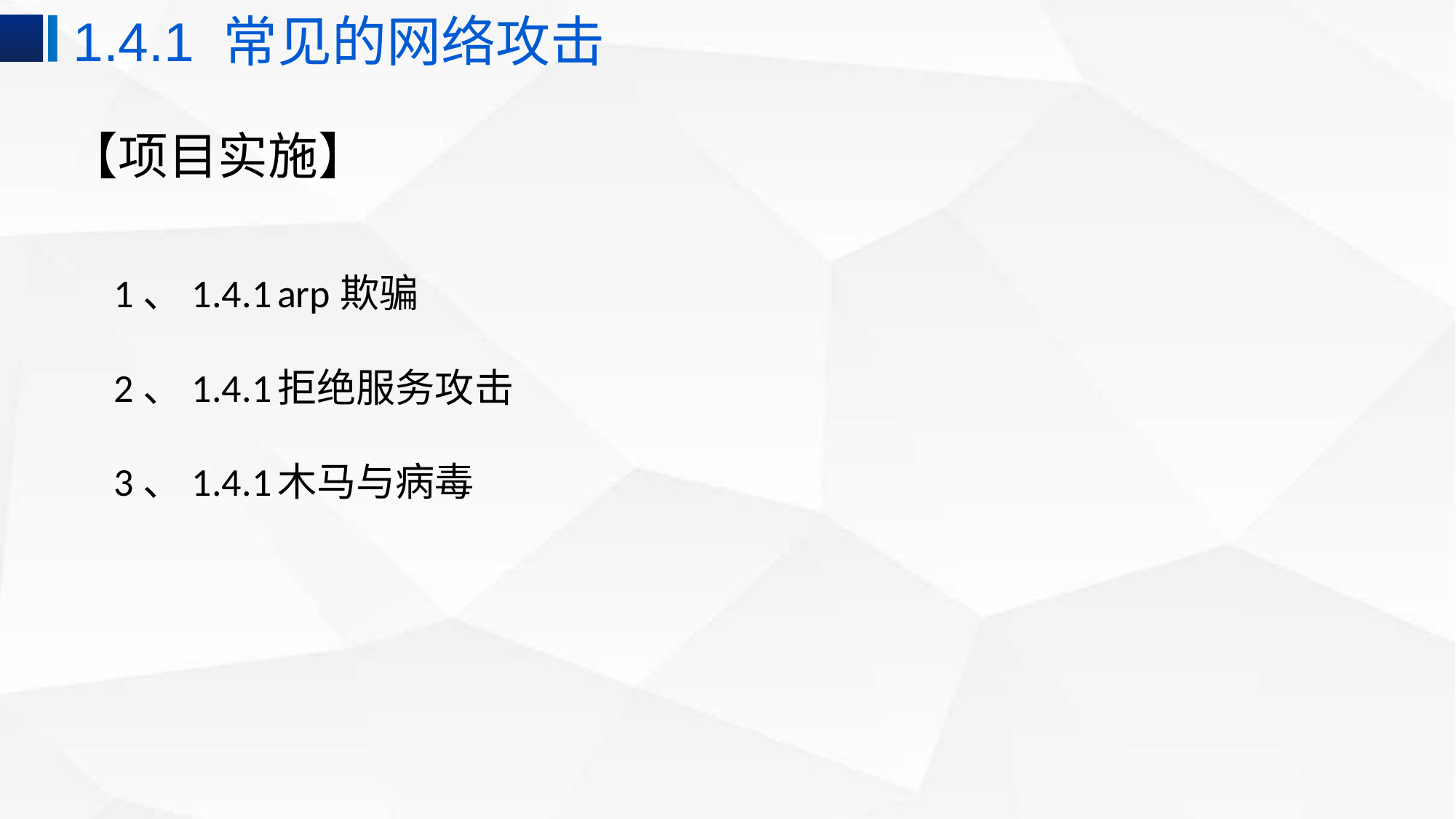

1.4.1 常见的网络攻击

# 【项目实施】
1、1.4.1	arp欺骗

2、1.4.1	拒绝服务攻击

3、1.4.1	木马与病毒